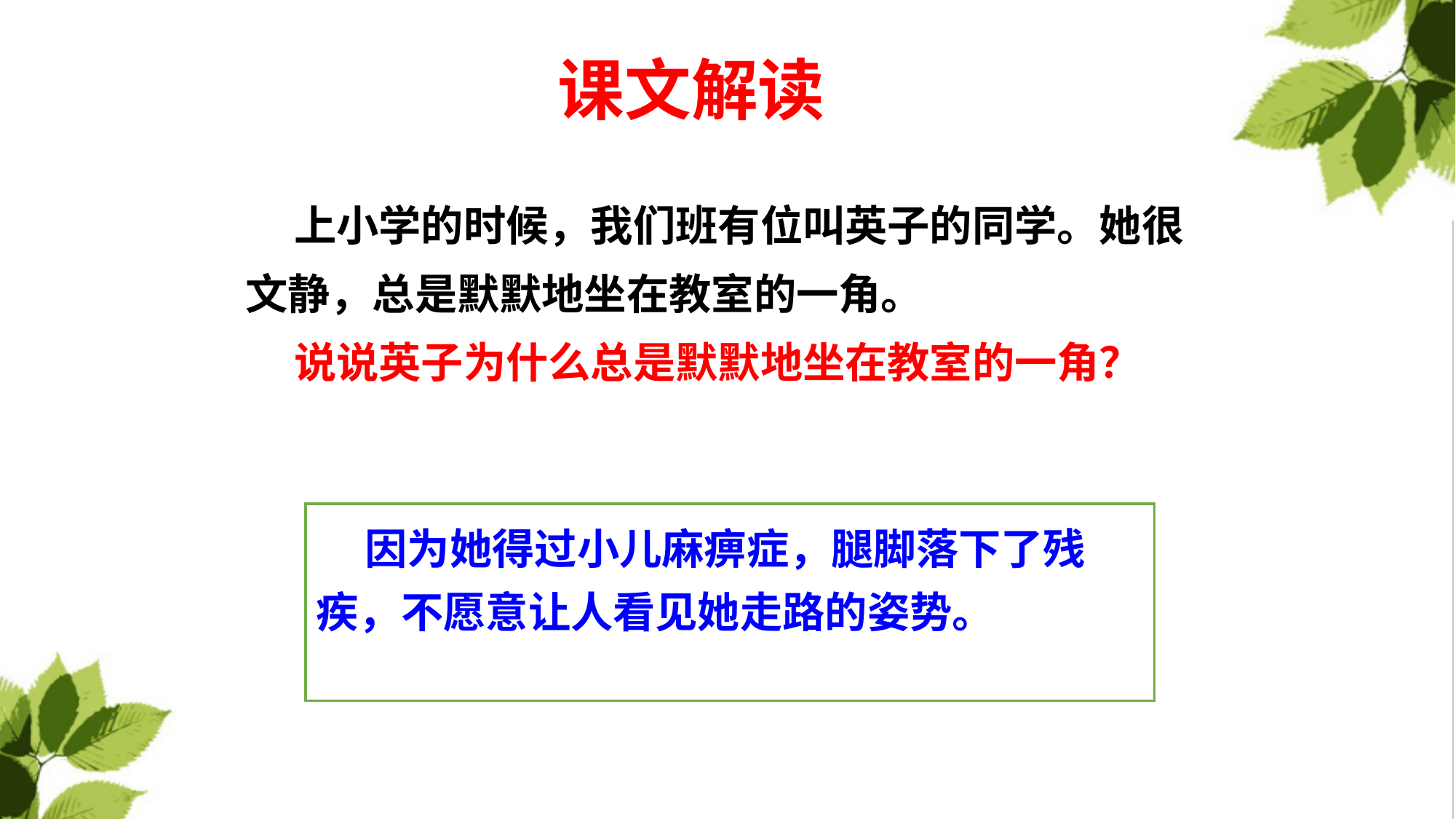

课文解读
    上小学的时候，我们班有位叫英子的同学。她很文静，总是默默地坐在教室的一角。
    说说英子为什么总是默默地坐在教室的一角？
    因为她得过小儿麻痹症，腿脚落下了残疾，不愿意让人看见她走路的姿势。